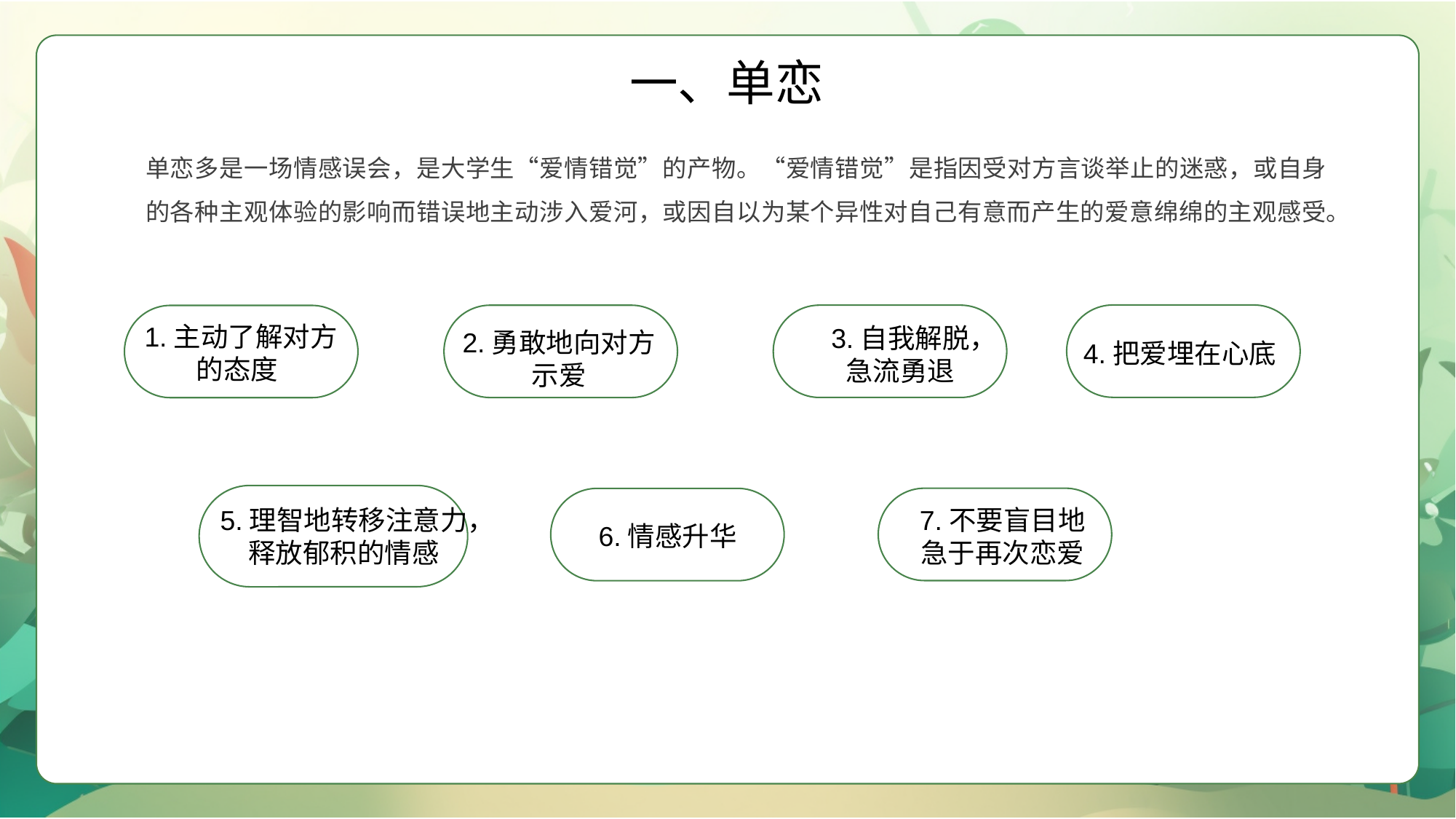

一、单恋
单恋多是一场情感误会，是大学生“爱情错觉”的产物。“爱情错觉”是指因受对方言谈举止的迷惑，或自身的各种主观体验的影响而错误地主动涉入爱河，或因自以为某个异性对自己有意而产生的爱意绵绵的主观感受。

4.把爱埋在心底

3.自我解脱，急流勇退

2.勇敢地向对方示爱

 1.主动了解对方的态度

5.理智地转移注意力，释放郁积的情感

7.不要盲目地急于再次恋爱

6.情感升华